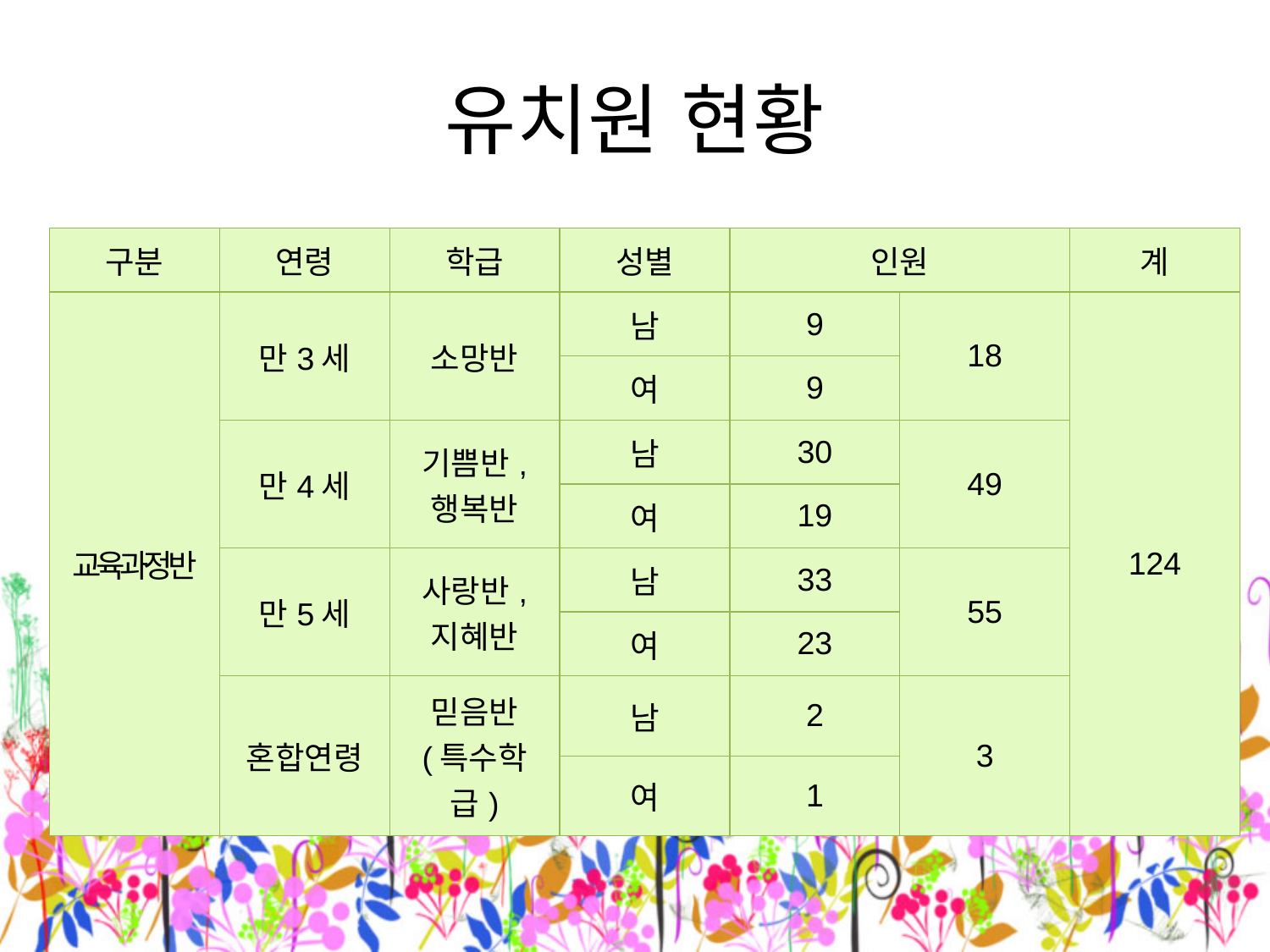

# 유치원 현황
| 구분 | 연령 | 학급 | 성별 | 인원 |  | 계 |
| --- | --- | --- | --- | --- | --- | --- |
| 교육과정반 | 만3세 | 소망반 | 남 | 9 | 18 | 124 |
|  |  |  | 여 | 9 |  |  |
|  | 만4세 | 기쁨반, 행복반 | 남 | 30 | 49 |  |
|  |  |  | 여 | 19 |  |  |
|  | 만5세 | 사랑반, 지혜반 | 남 | 33 | 55 |  |
|  |  |  | 여 | 23 |  |  |
|  | 혼합연령 | 믿음반 (특수학급) | 남 | 2 | 3 |  |
|  |  |  | 여 | 1 |  |  |